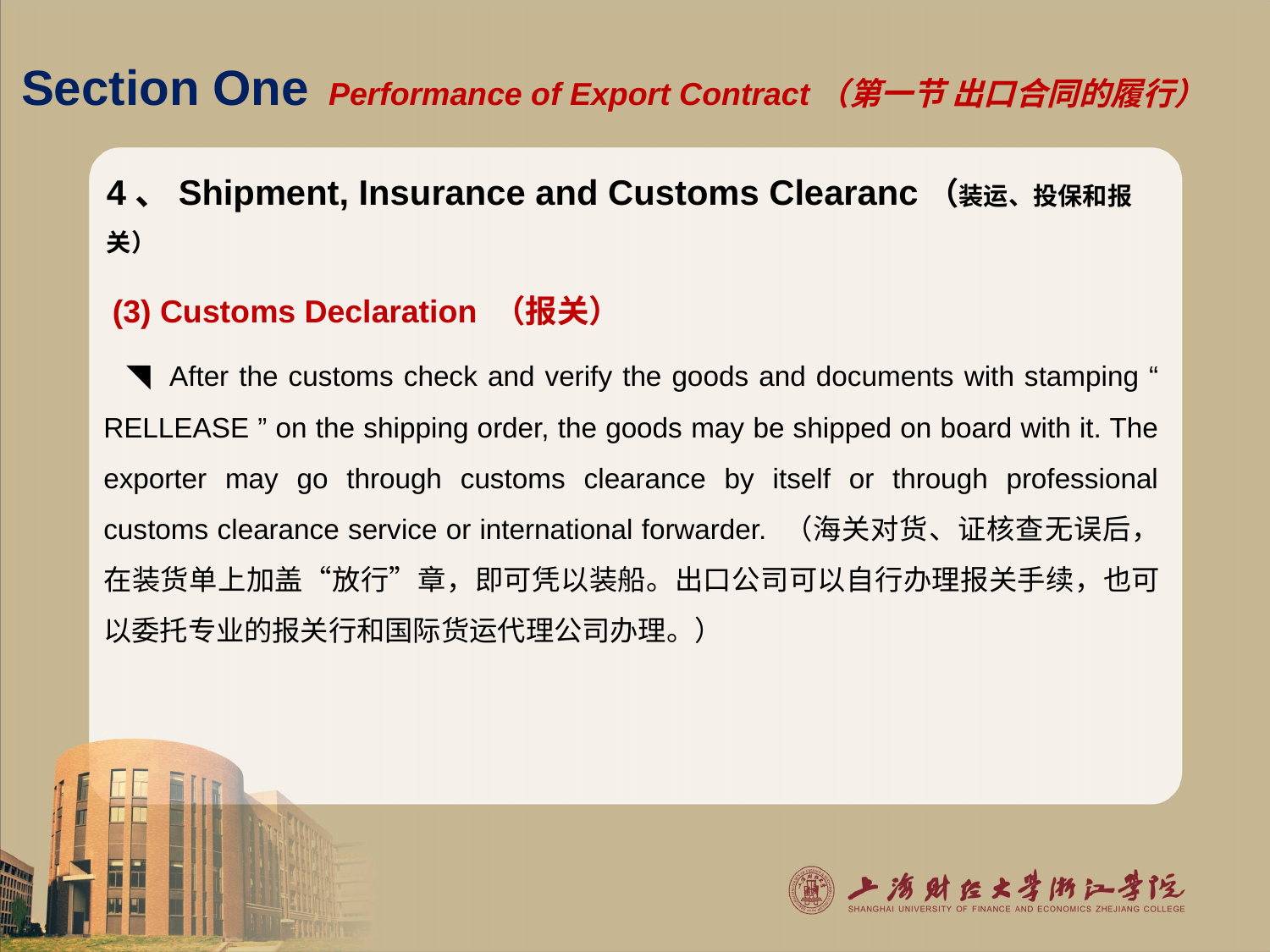

# Section One  Performance of Export Contract（第一节 出口合同的履行）
4、Shipment, Insurance and Customs Clearanc（装运、投保和报关）
 (3) Customs Declaration （报关）
  ◥ After the customs check and verify the goods and documents with stamping “ RELLEASE ” on the shipping order, the goods may be shipped on board with it. The exporter may go through customs clearance by itself or through professional customs clearance service or international forwarder. （海关对货、证核查无误后，在装货单上加盖“放行”章，即可凭以装船。出口公司可以自行办理报关手续，也可以委托专业的报关行和国际货运代理公司办理。）